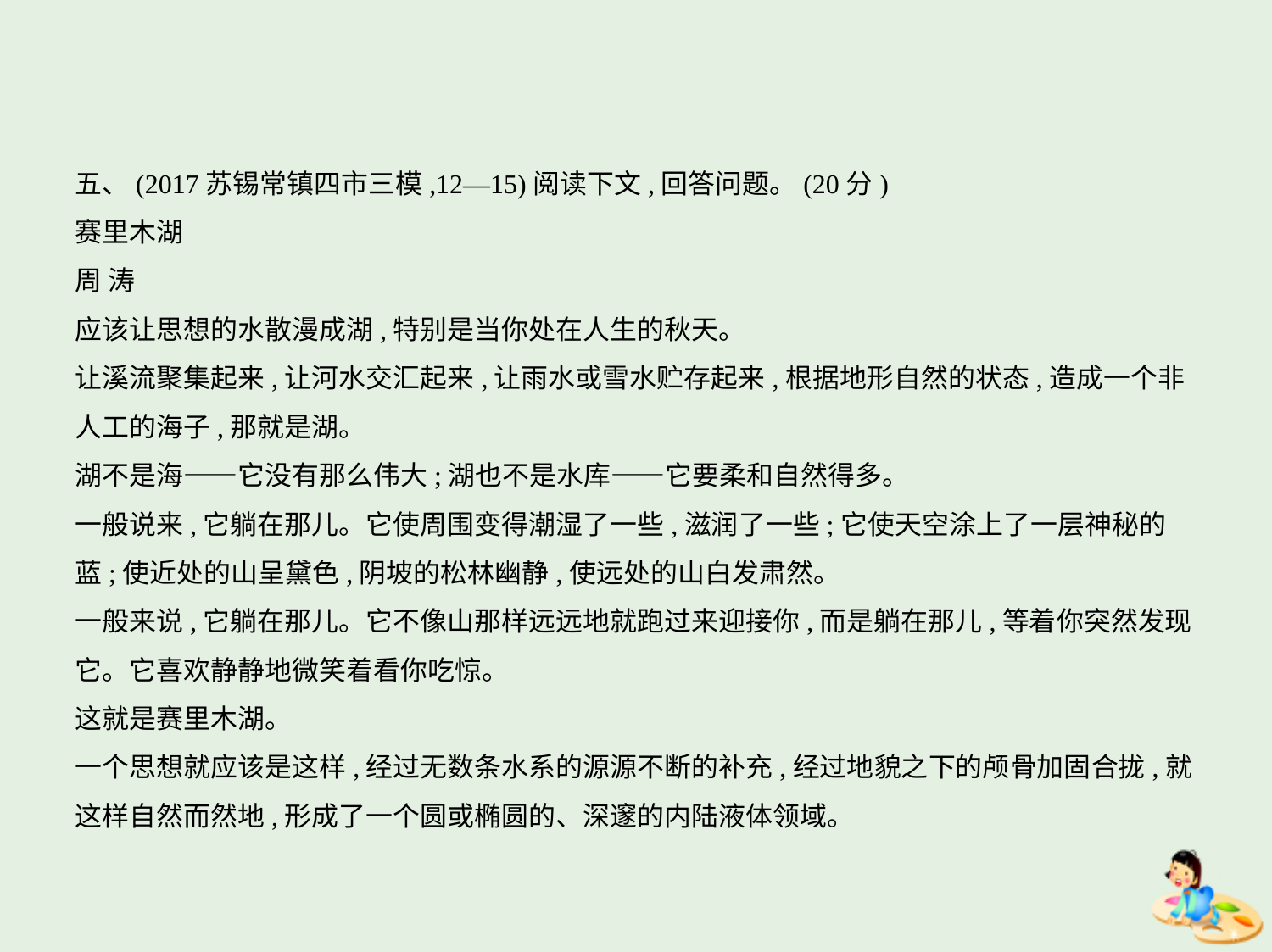

五、(2017苏锡常镇四市三模,12—15)阅读下文,回答问题。(20分)
赛里木湖
周 涛
应该让思想的水散漫成湖,特别是当你处在人生的秋天。
让溪流聚集起来,让河水交汇起来,让雨水或雪水贮存起来,根据地形自然的状态,造成一个非
人工的海子,那就是湖。
湖不是海——它没有那么伟大;湖也不是水库——它要柔和自然得多。
一般说来,它躺在那儿。它使周围变得潮湿了一些,滋润了一些;它使天空涂上了一层神秘的
蓝;使近处的山呈黛色,阴坡的松林幽静,使远处的山白发肃然。
一般来说,它躺在那儿。它不像山那样远远地就跑过来迎接你,而是躺在那儿,等着你突然发现
它。它喜欢静静地微笑着看你吃惊。
这就是赛里木湖。
一个思想就应该是这样,经过无数条水系的源源不断的补充,经过地貌之下的颅骨加固合拢,就
这样自然而然地,形成了一个圆或椭圆的、深邃的内陆液体领域。